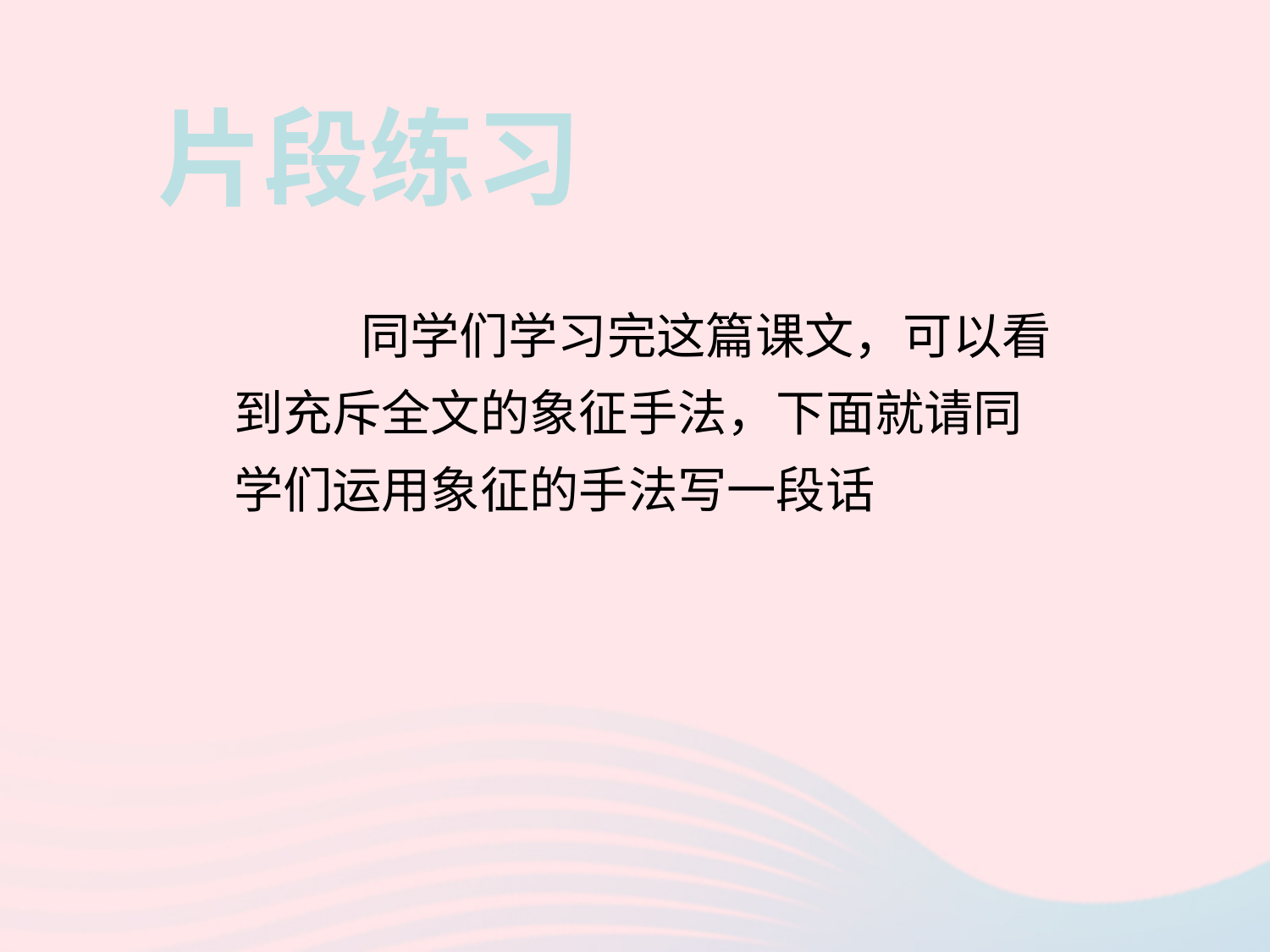

片段练习
	同学们学习完这篇课文，可以看到充斥全文的象征手法，下面就请同学们运用象征的手法写一段话